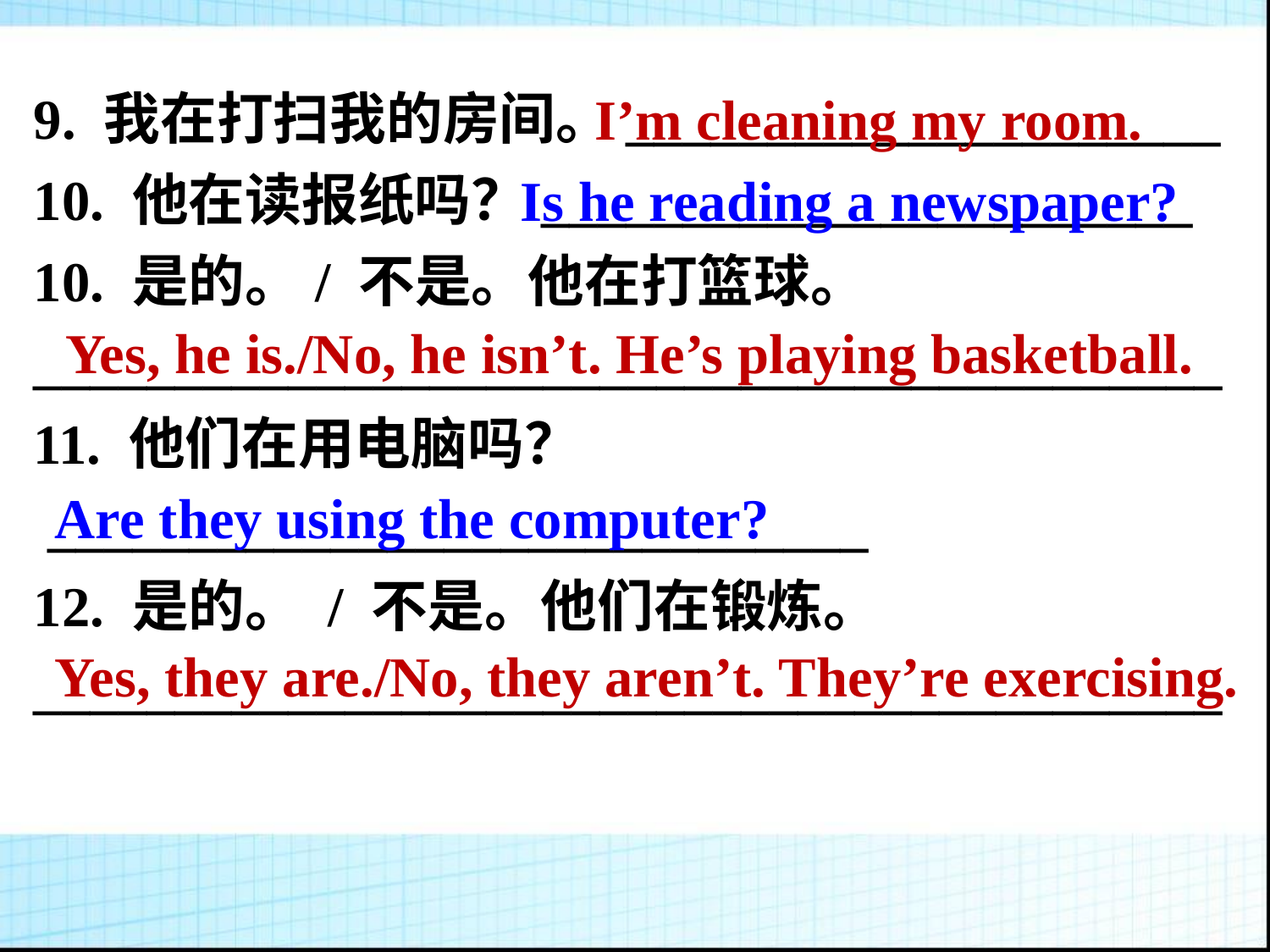

9. 我在打扫我的房间。_____________________
10. 他在读报纸吗？_______________________
10. 是的。/ 不是。他在打篮球。
__________________________________________
11. 他们在用电脑吗？
 _____________________________
12. 是的。 / 不是。他们在锻炼。
__________________________________________
I’m cleaning my room.
Is he reading a newspaper?
Yes, he is./No, he isn’t. He’s playing basketball.
Are they using the computer?
Yes, they are./No, they aren’t. They’re exercising.